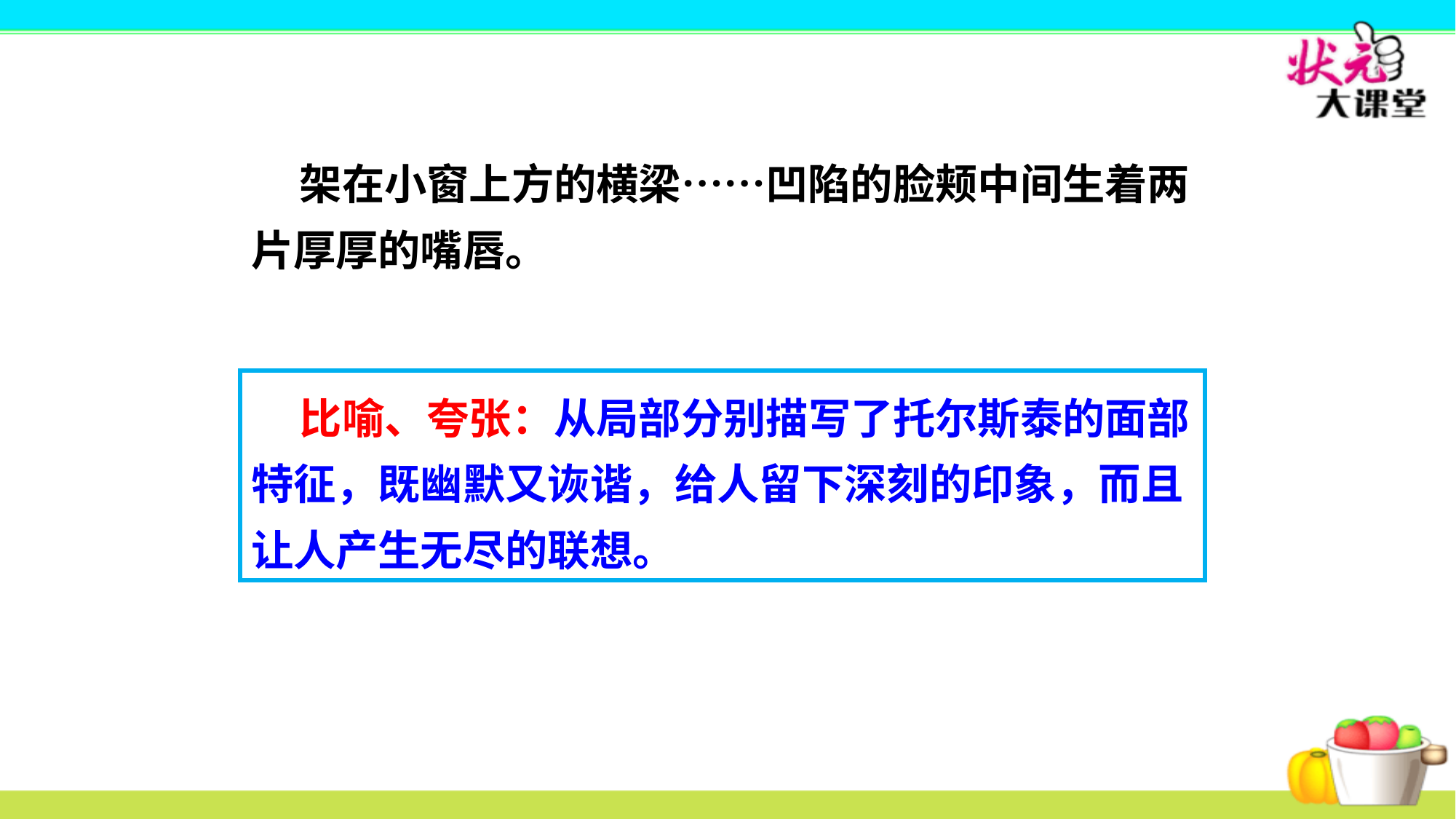

架在小窗上方的横梁……凹陷的脸颊中间生着两片厚厚的嘴唇。
    比喻、夸张：从局部分别描写了托尔斯泰的面部特征，既幽默又诙谐，给人留下深刻的印象，而且让人产生无尽的联想。